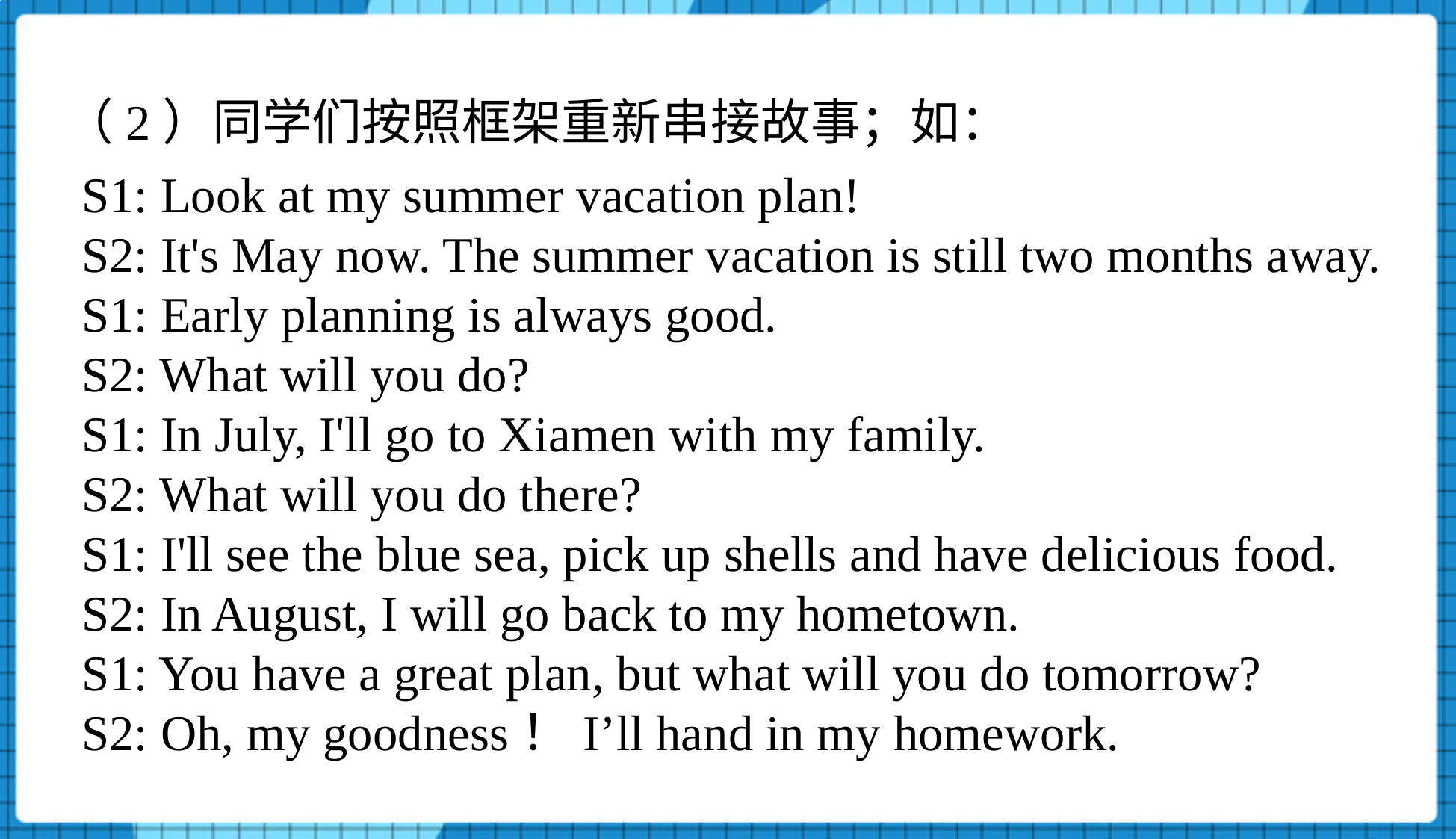

（2）同学们按照框架重新串接故事；如：
S1: Look at my summer vacation plan!
S2: It's May now. The summer vacation is still two months away.
S1: Early planning is always good.
S2: What will you do?
S1: In July, I'll go to Xiamen with my family.
S2: What will you do there?
S1: I'll see the blue sea, pick up shells and have delicious food.
S2: In August, I will go back to my hometown.
S1: You have a great plan, but what will you do tomorrow?
S2: Oh, my goodness！I’ll hand in my homework.